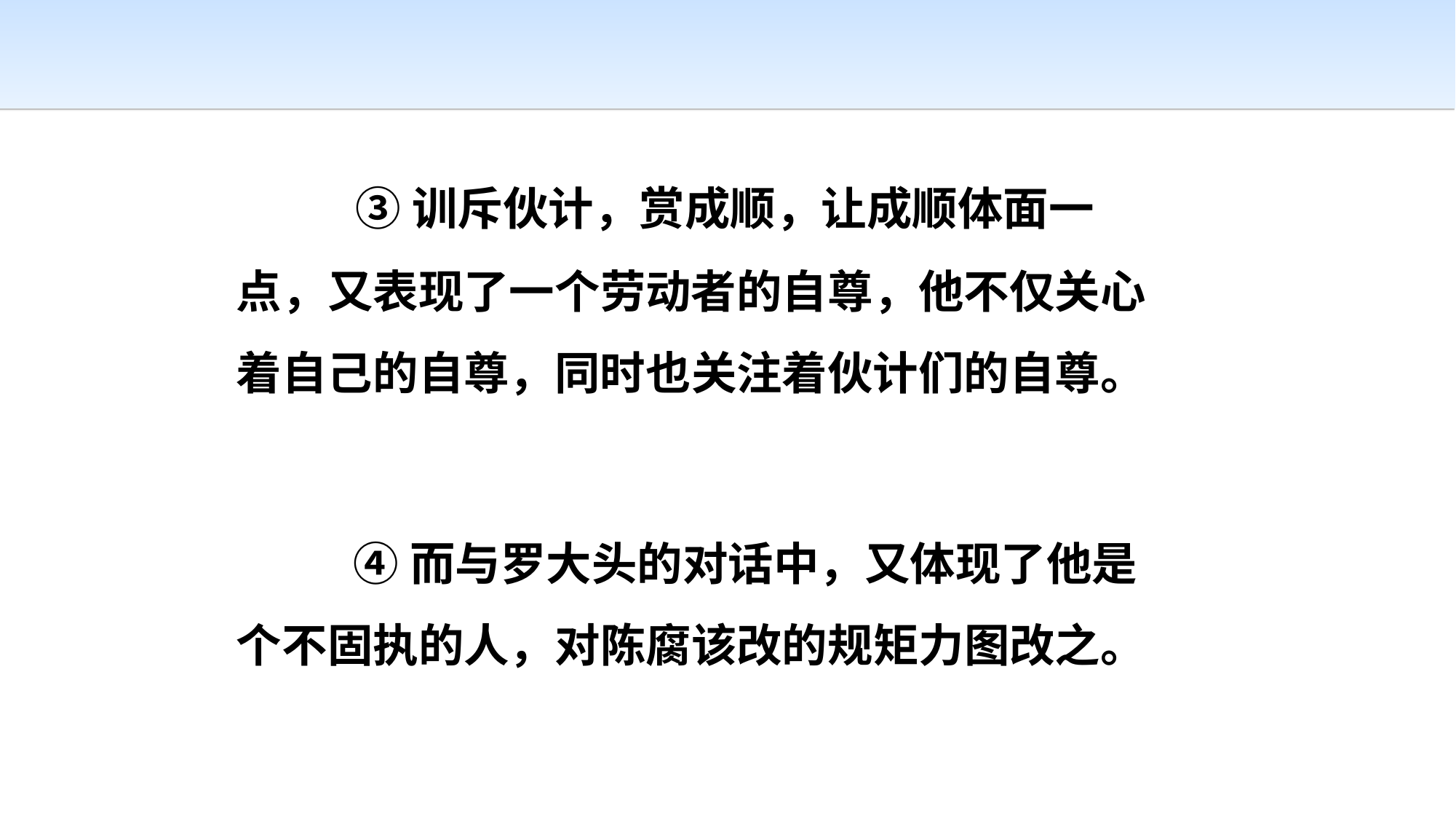

③训斥伙计，赏成顺，让成顺体面一点，又表现了一个劳动者的自尊，他不仅关心着自己的自尊，同时也关注着伙计们的自尊。
   ④而与罗大头的对话中，又体现了他是个不固执的人，对陈腐该改的规矩力图改之。